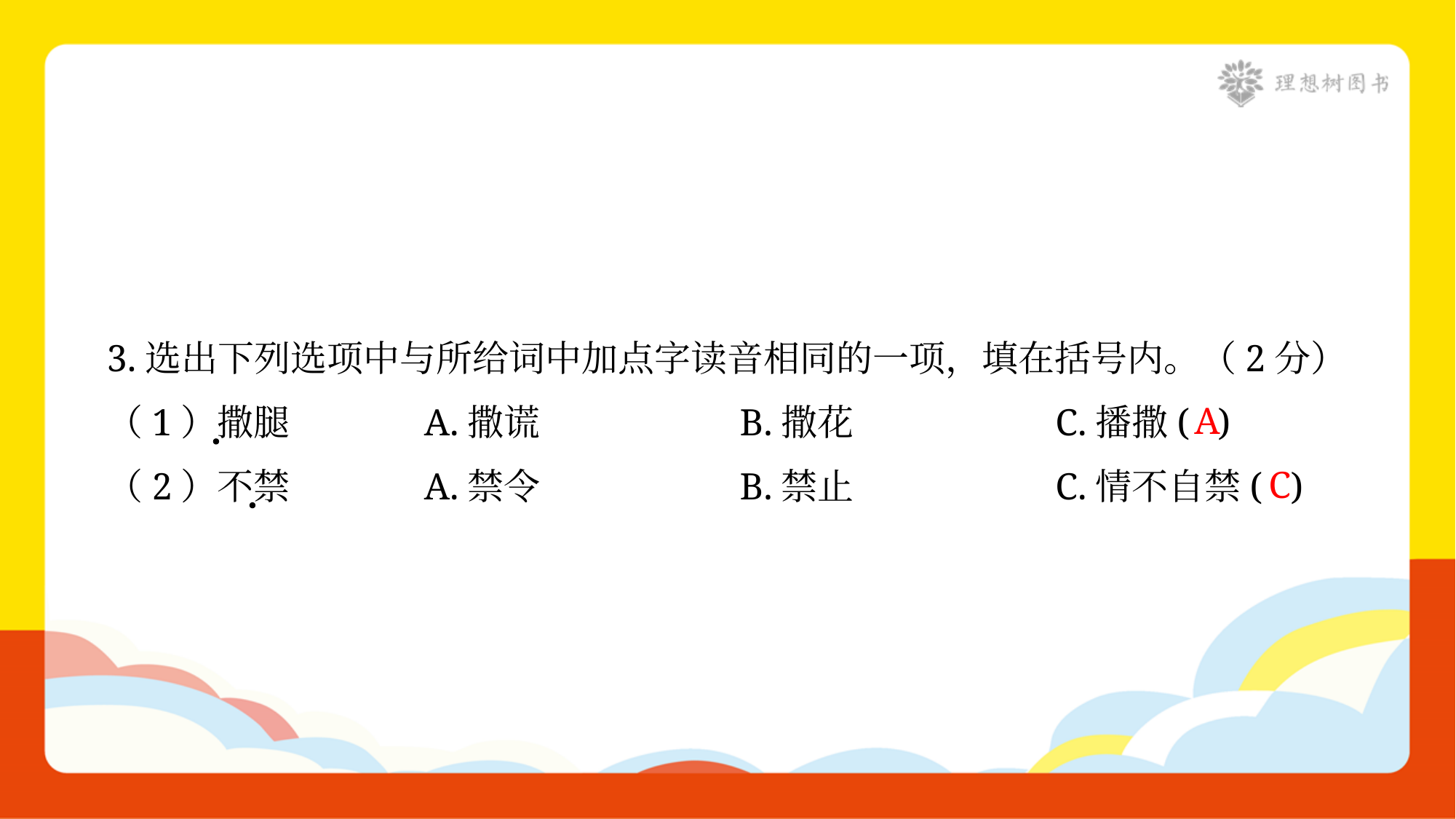

3.选出下列选项中与所给词中加点字读音相同的一项，填在括号内。（2分）
A
（1）撒腿	A.撒谎	B.撒花	C.播撒(   )

C
（2）不禁	A.禁令	B.禁止	C.情不自禁(   )